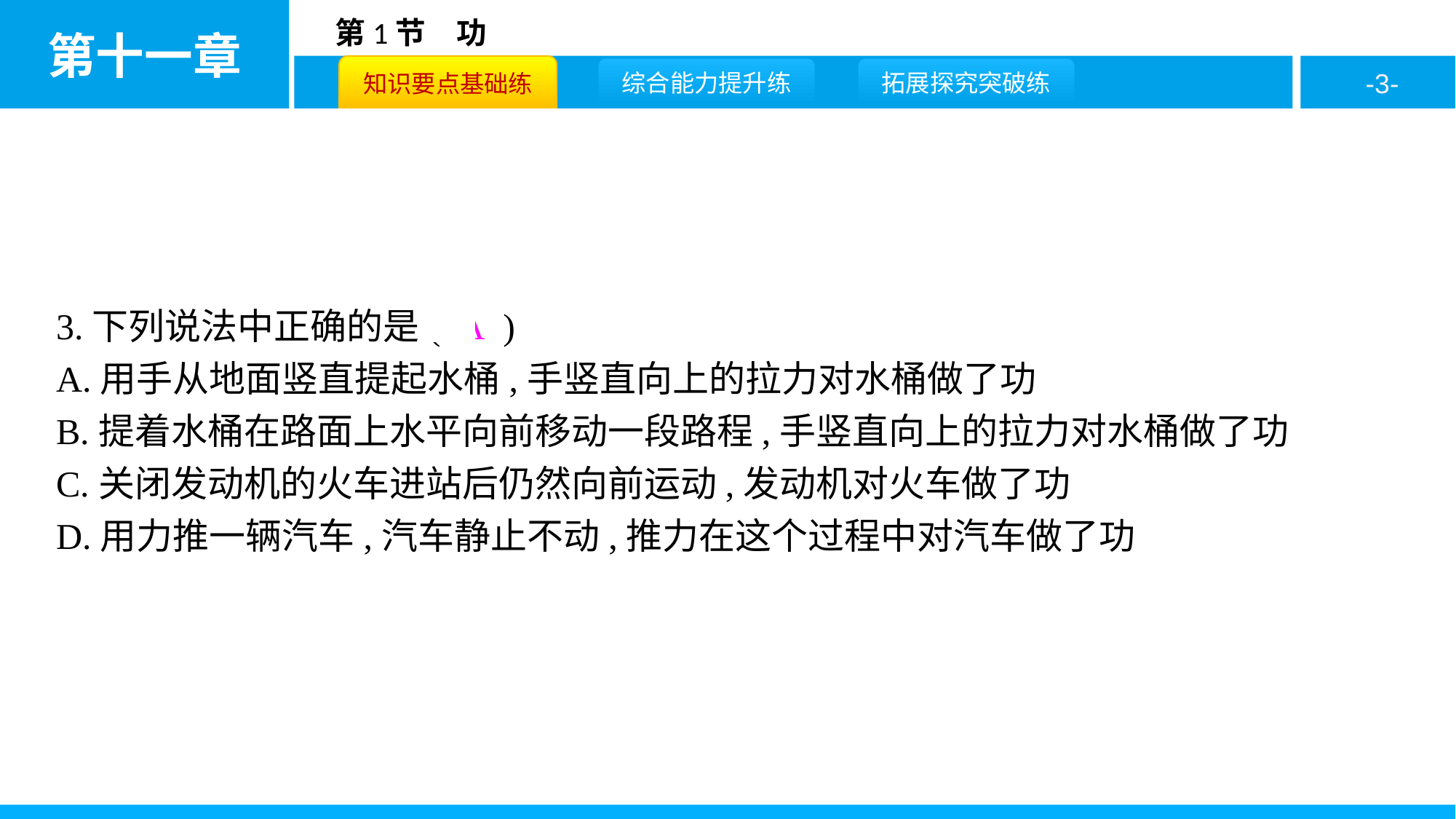

3.下列说法中正确的是(  A  )
A.用手从地面竖直提起水桶,手竖直向上的拉力对水桶做了功
B.提着水桶在路面上水平向前移动一段路程,手竖直向上的拉力对水桶做了功
C.关闭发动机的火车进站后仍然向前运动,发动机对火车做了功
D.用力推一辆汽车,汽车静止不动,推力在这个过程中对汽车做了功